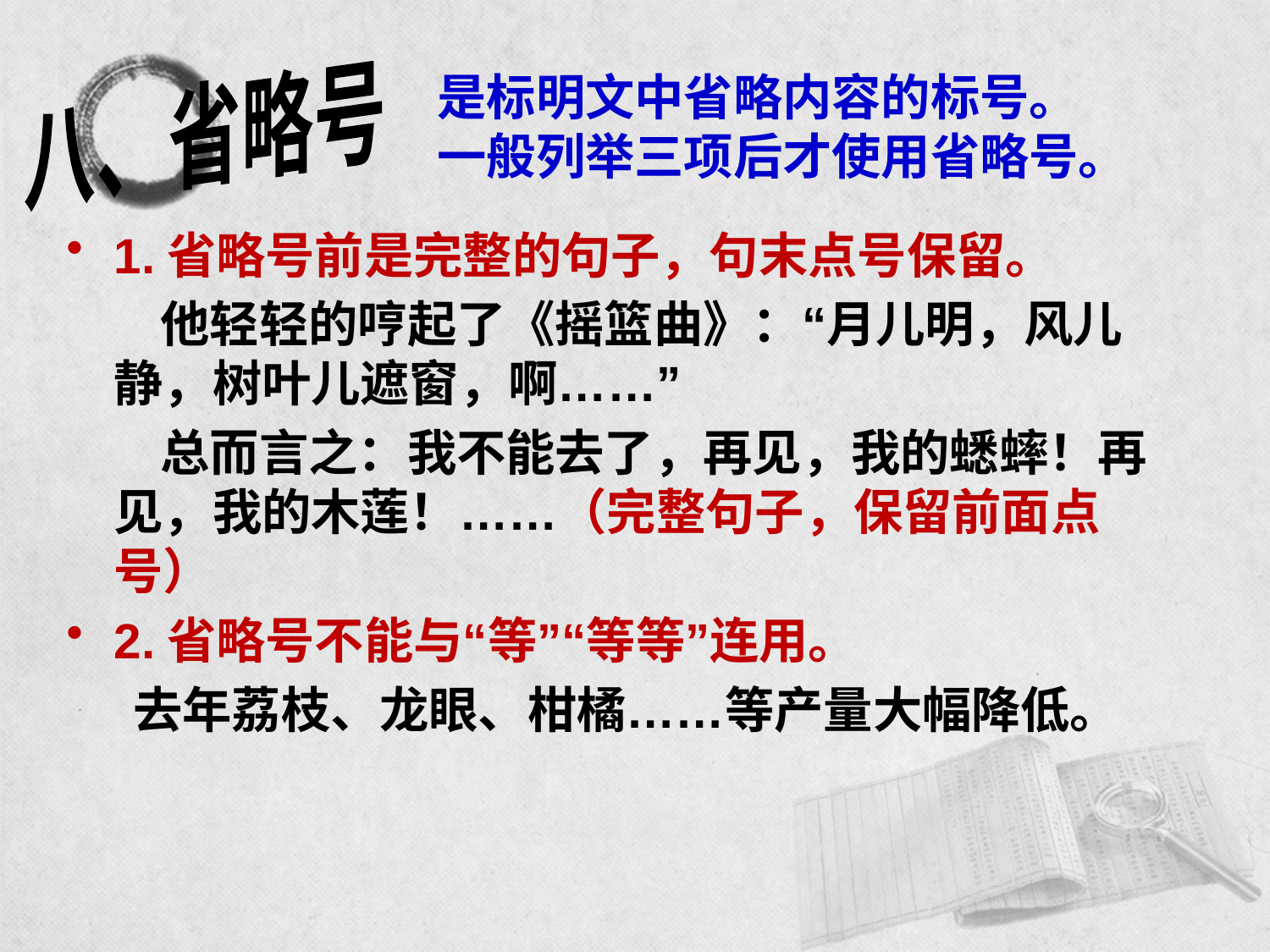

是标明文中省略内容的标号。
一般列举三项后才使用省略号。
八、省略号

1.省略号前是完整的句子，句末点号保留。
      他轻轻的哼起了《摇篮曲》：“月儿明，风儿静，树叶儿遮窗，啊……”
      总而言之：我不能去了，再见，我的蟋蟀！再见，我的木莲！……（完整句子，保留前面点号）
2.省略号不能与“等”“等等”连用。
    去年荔枝、龙眼、柑橘……等产量大幅降低。